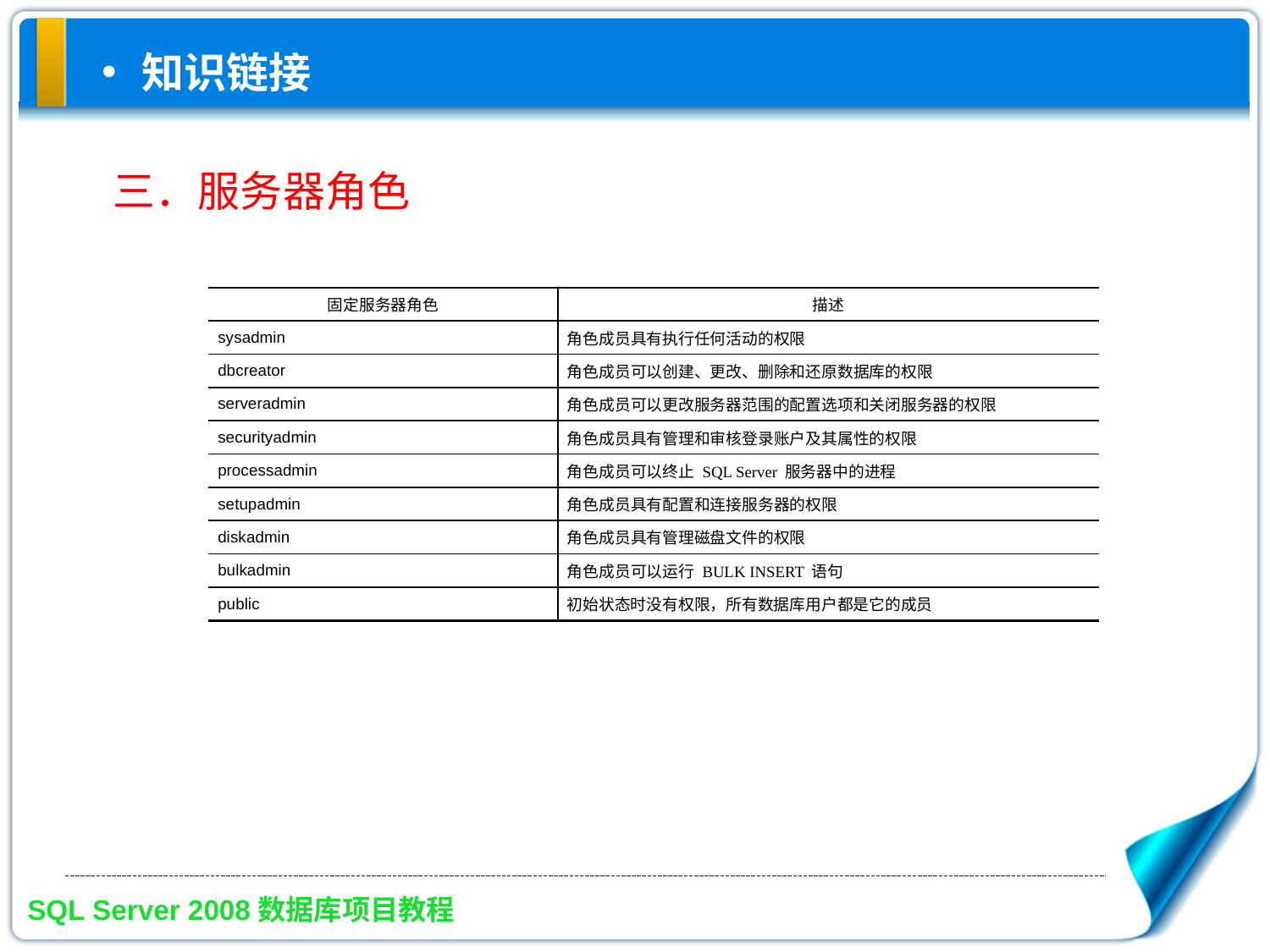

知识链接
三．服务器角色
| 固定服务器角色 | 描述 |
| --- | --- |
| sysadmin | 角色成员具有执行任何活动的权限 |
| dbcreator | 角色成员可以创建、更改、删除和还原数据库的权限 |
| serveradmin | 角色成员可以更改服务器范围的配置选项和关闭服务器的权限 |
| securityadmin | 角色成员具有管理和审核登录账户及其属性的权限 |
| processadmin | 角色成员可以终止 SQL Server 服务器中的进程 |
| setupadmin | 角色成员具有配置和连接服务器的权限 |
| diskadmin | 角色成员具有管理磁盘文件的权限 |
| bulkadmin | 角色成员可以运行 BULK INSERT 语句 |
| public | 初始状态时没有权限，所有数据库用户都是它的成员 |